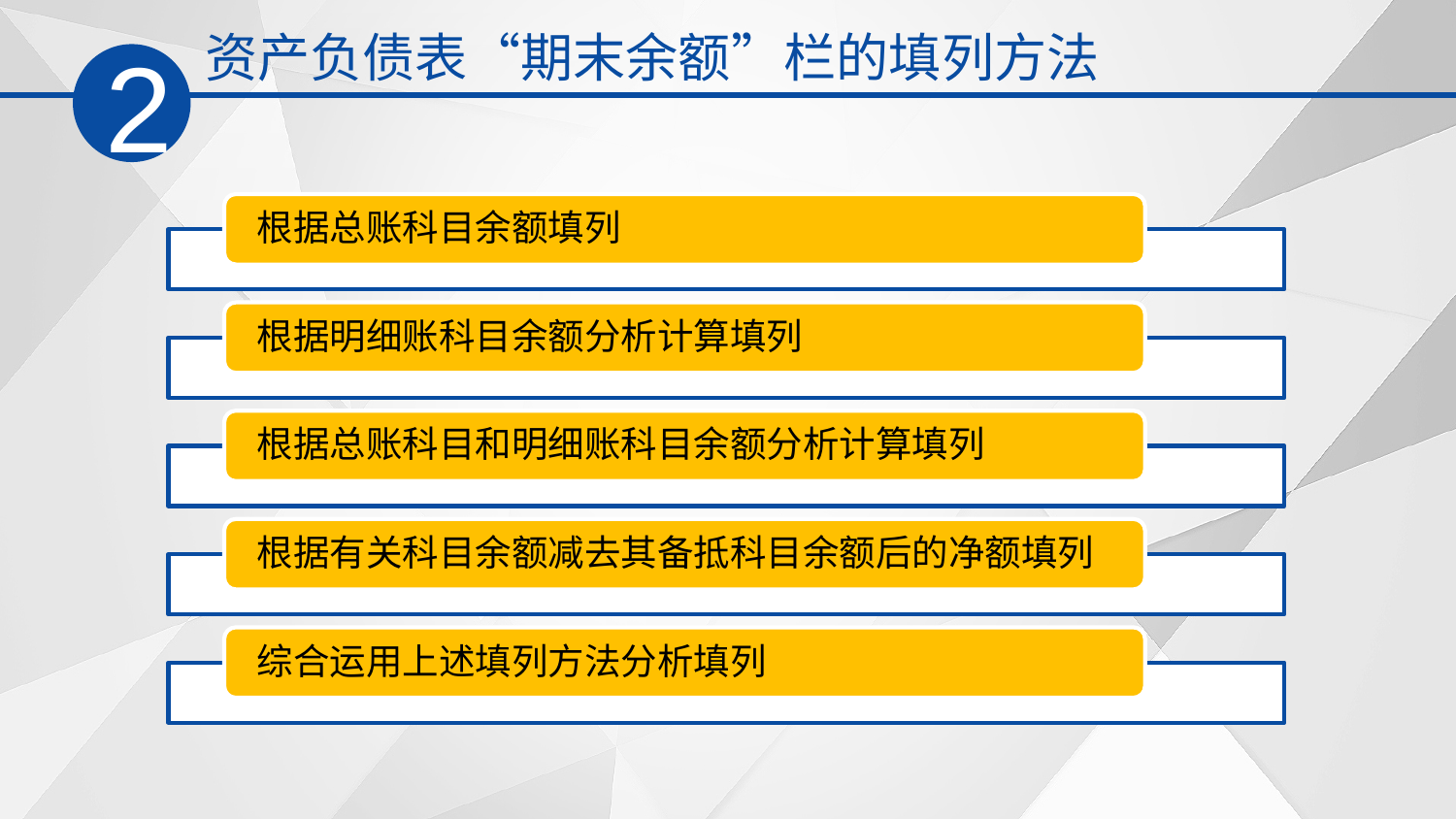

资产负债表“期末余额”栏的填列方法
2

根据总账科目余额填列

根据明细账科目余额分析计算填列

根据总账科目和明细账科目余额分析计算填列

根据有关科目余额减去其备抵科目余额后的净额填列

综合运用上述填列方法分析填列